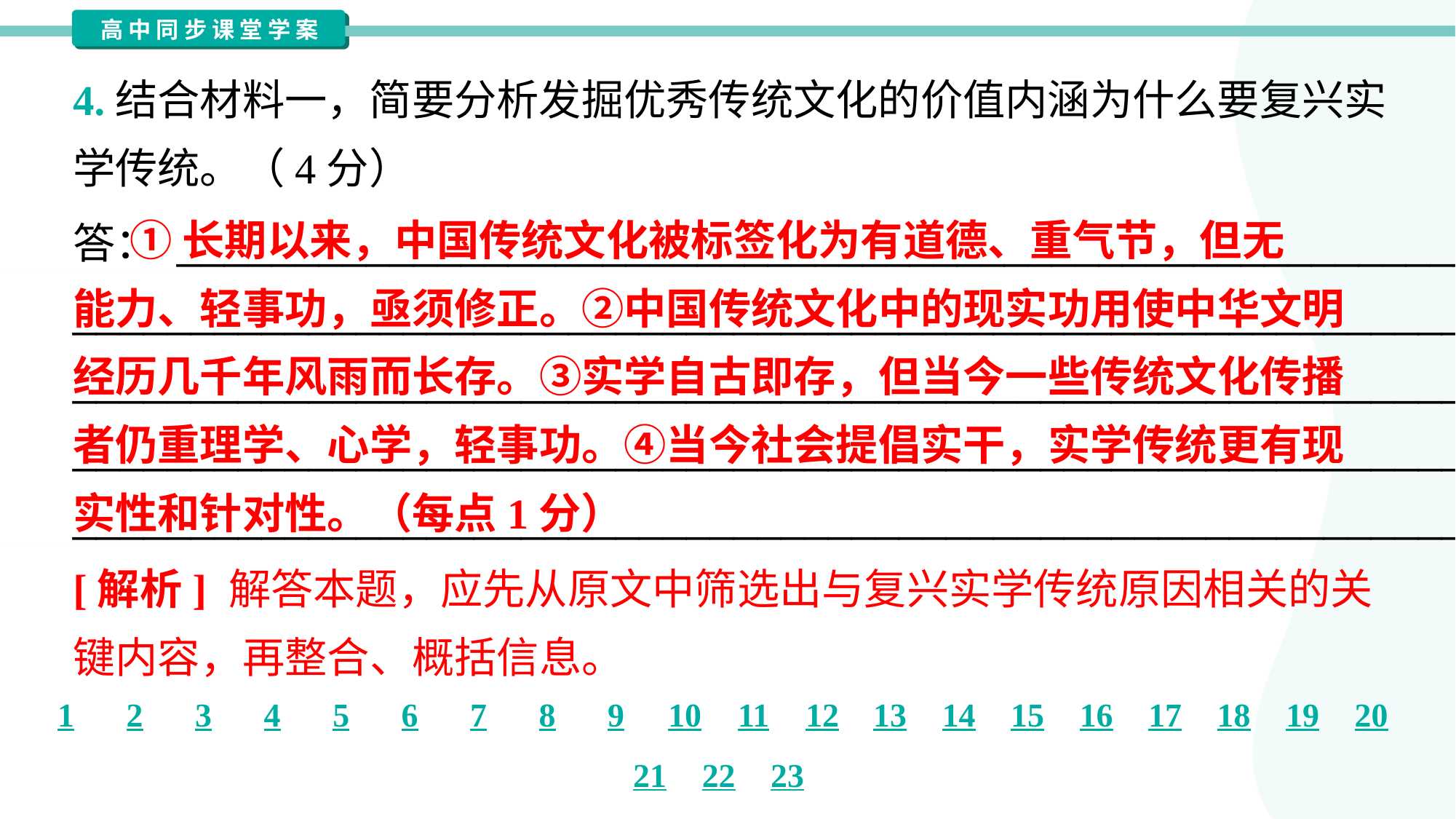

4.结合材料一，简要分析发掘优秀传统文化的价值内涵为什么要复兴实
学传统。（4分）
      ①长期以来，中国传统文化被标签化为有道德、重气节，但无
能力、轻事功，亟须修正。②中国传统文化中的现实功用使中华文明
经历几千年风雨而长存。③实学自古即存，但当今一些传统文化传播
者仍重理学、心学，轻事功。④当今社会提倡实干，实学传统更有现
实性和针对性。（每点1分）
答： ________________________________________________________
_____________________________________________________________
_____________________________________________________________
_____________________________________________________________
_____________________________________________________________
[解析] 解答本题，应先从原文中筛选出与复兴实学传统原因相关的关
键内容，再整合、概括信息。